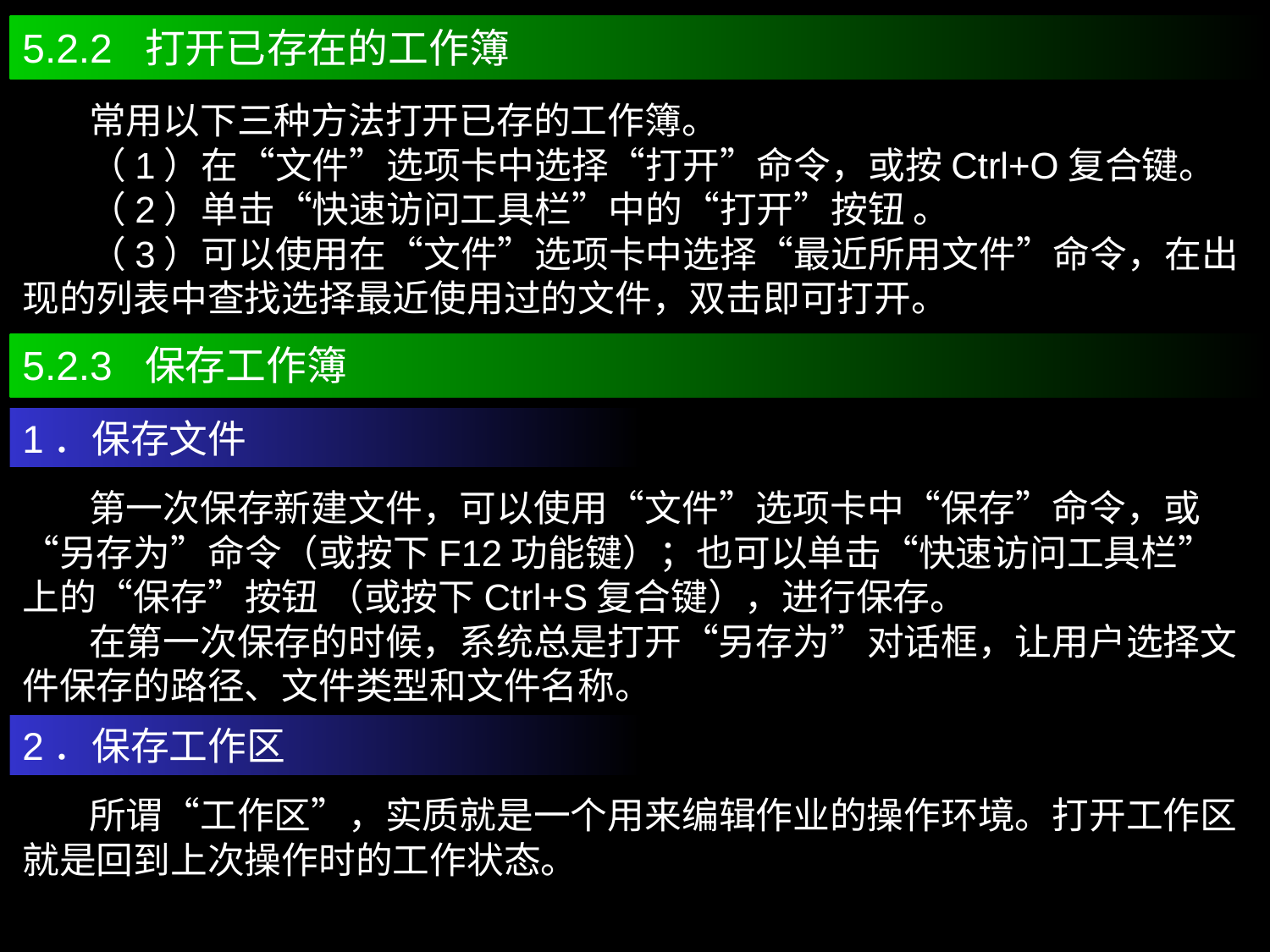

5.2.2  打开已存在的工作簿
       常用以下三种方法打开已存的工作簿。
       （1）在“文件”选项卡中选择“打开”命令，或按Ctrl+O复合键。
       （2）单击“快速访问工具栏”中的“打开”按钮 。
       （3）可以使用在“文件”选项卡中选择“最近所用文件”命令，在出现的列表中查找选择最近使用过的文件，双击即可打开。
5.2.3  保存工作簿
1．保存文件
       第一次保存新建文件，可以使用“文件”选项卡中“保存”命令，或“另存为”命令（或按下F12功能键）；也可以单击“快速访问工具栏”上的“保存”按钮 （或按下Ctrl+S复合键），进行保存。
       在第一次保存的时候，系统总是打开“另存为”对话框，让用户选择文件保存的路径、文件类型和文件名称。
2．保存工作区
       所谓“工作区”，实质就是一个用来编辑作业的操作环境。打开工作区就是回到上次操作时的工作状态。